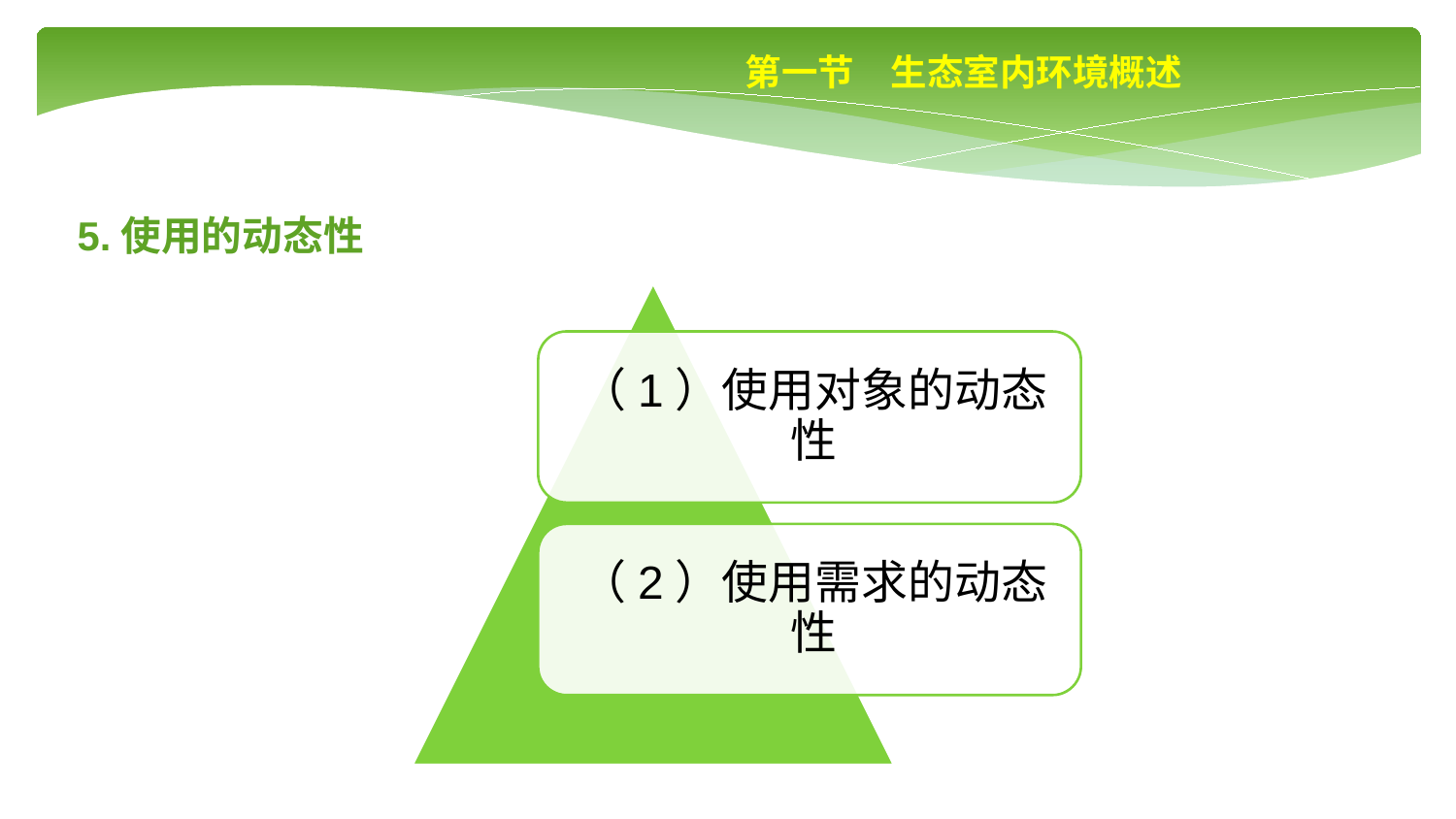

第一节　生态室内环境概述
5.使用的动态性
（1）使用对象的动态性
（2）使用需求的动态性